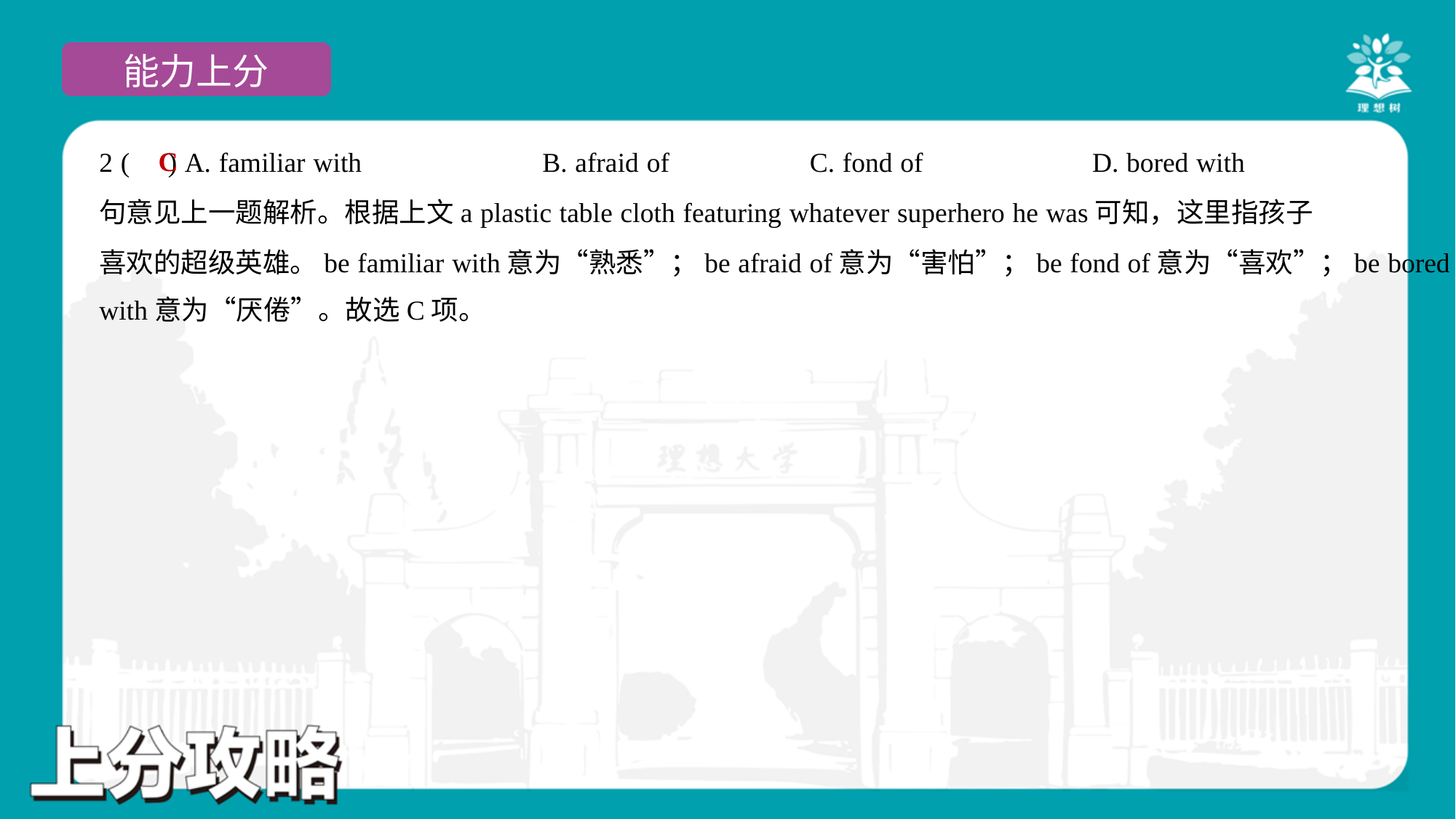

C
2 (     ) A. familiar with	B. afraid of	C. fond of	D. bored with
句意见上一题解析。根据上文a plastic table cloth featuring whatever superhero he was可知，这里指孩子
喜欢的超级英雄。be familiar with意为“熟悉”；be afraid of意为“害怕”；be fond of意为“喜欢”；be bored
with意为“厌倦”。故选C项。